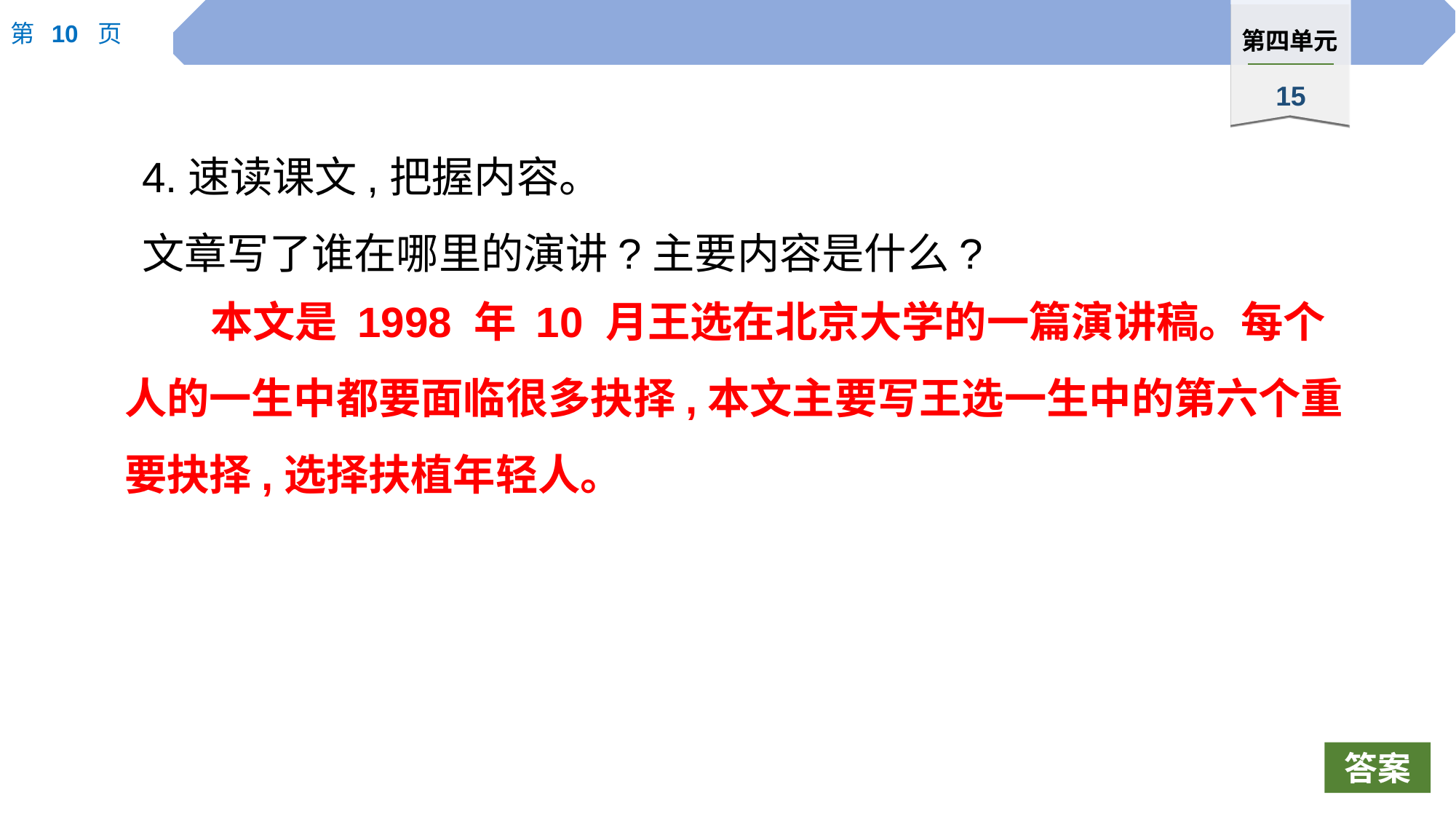

4.速读课文,把握内容。
文章写了谁在哪里的演讲?主要内容是什么?
本文是 1998 年 10 月王选在北京大学的一篇演讲稿。每个人的一生中都要面临很多抉择,本文主要写王选一生中的第六个重要抉择,选择扶植年轻人。
答案